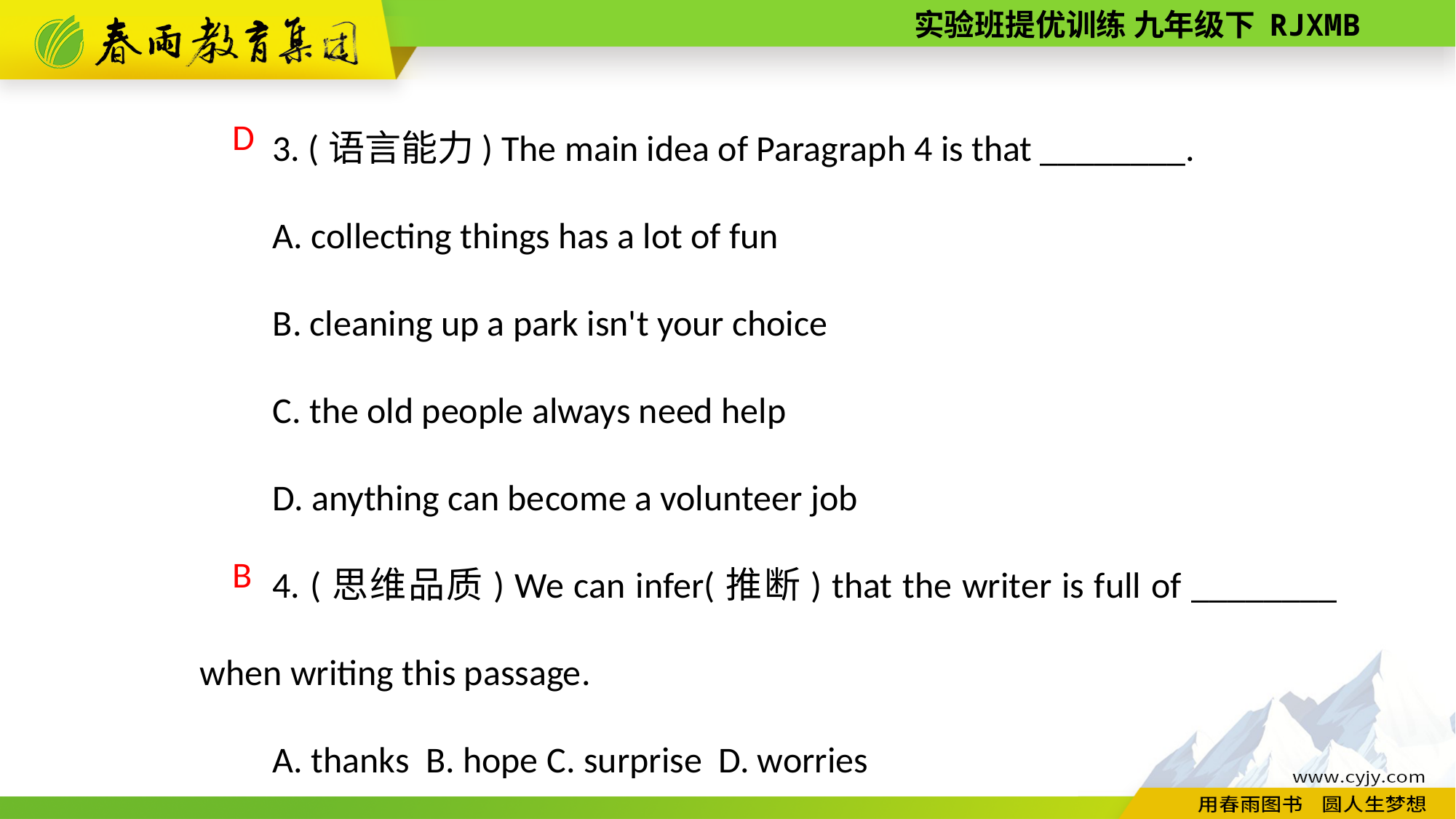

3. (语言能力) The main idea of Paragraph 4 is that ________.
A. collecting things has a lot of fun
B. cleaning up a park isn't your choice
C. the old people always need help
D. anything can become a volunteer job
4. (思维品质) We can infer(推断) that the writer is full of ________ when writing this passage.
A. thanks  B. hope  C. surprise  D. worries
D
B